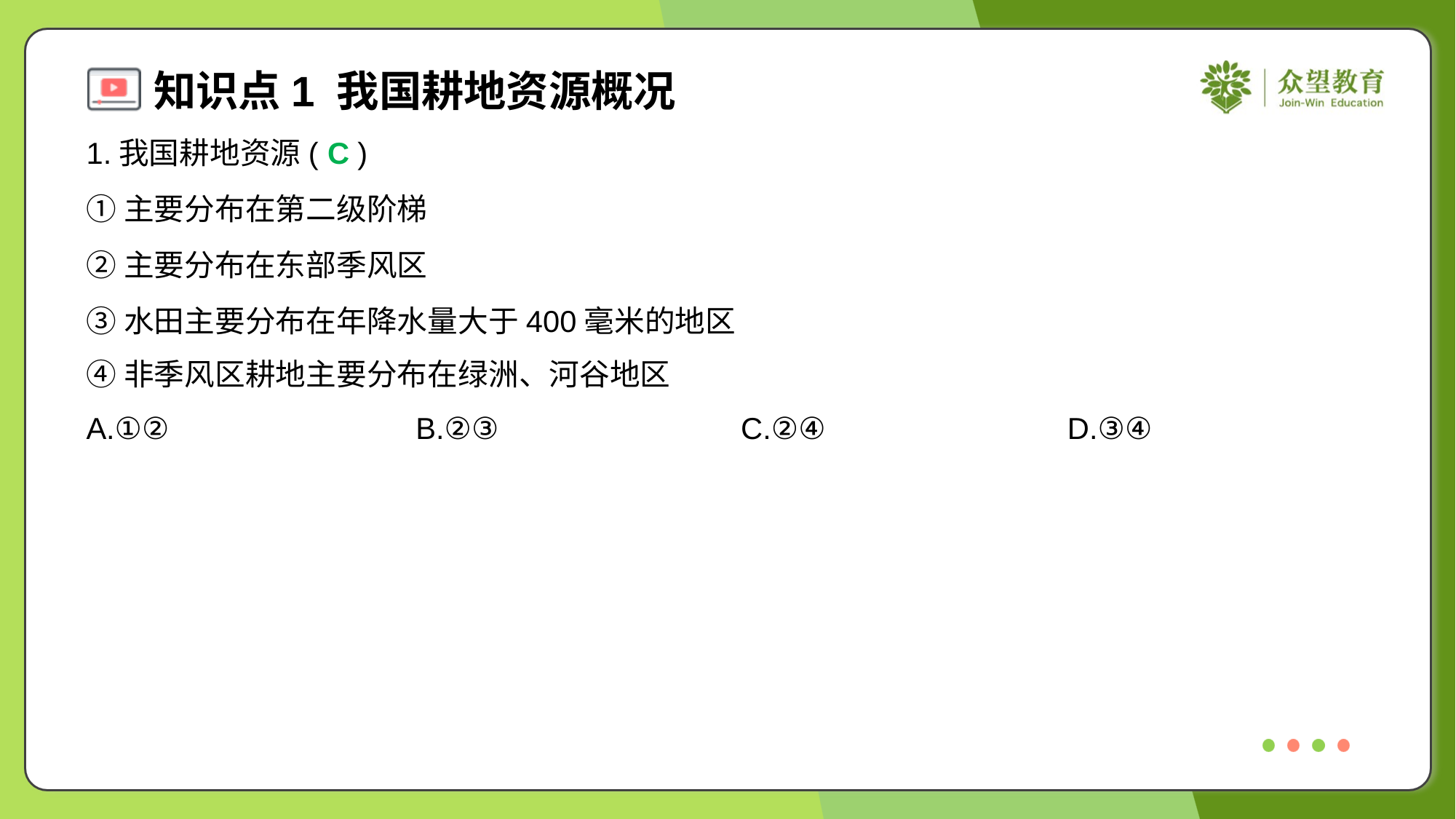

1.我国耕地资源(     )
C
①主要分布在第二级阶梯
②主要分布在东部季风区
③水田主要分布在年降水量大于400毫米的地区
④非季风区耕地主要分布在绿洲、河谷地区
A.①②	B.②③	C.②④	D.③④